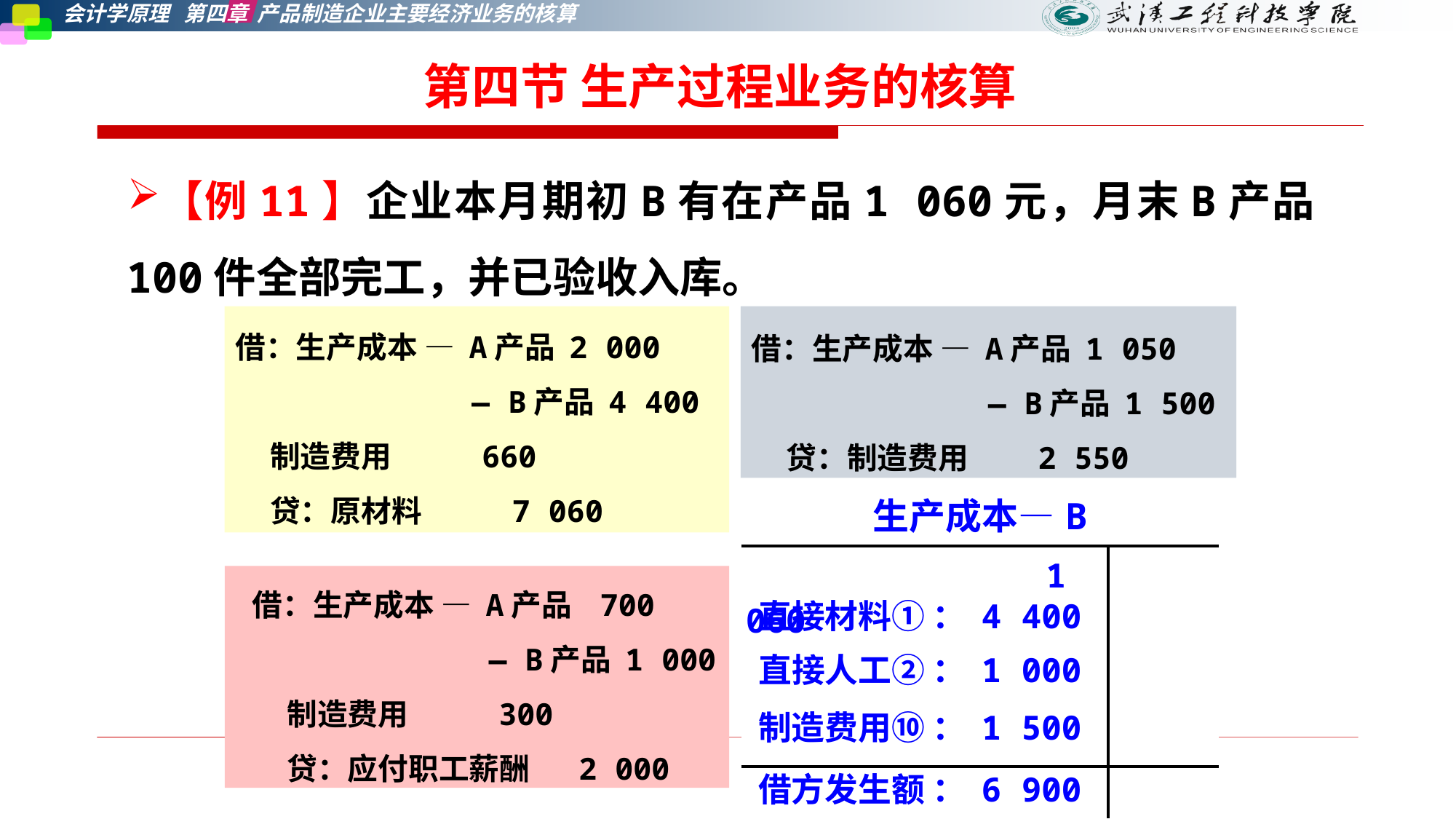

第四节 生产过程业务的核算
【例11】企业本月期初B有在产品1 060元，月末B产品100件全部完工，并已验收入库。
借：生产成本 — A产品 2 000
             — B产品 4 400
    制造费用            660
    贷：原材料            7 060
借：生产成本 — A产品 1 050
             — B产品 1 500
    贷：制造费用         2 550
| 生产成本—B |  |
| --- | --- |
| 1 060 |  |
|  |  |
借：生产成本 — A产品   700
             — B产品 1 000
    制造费用            300
    贷：应付职工薪酬      2 000
直接材料① ： 4 400
直接人工② ： 1 000
制造费用⑩ ： 1 500
借方发生额 ： 6 900